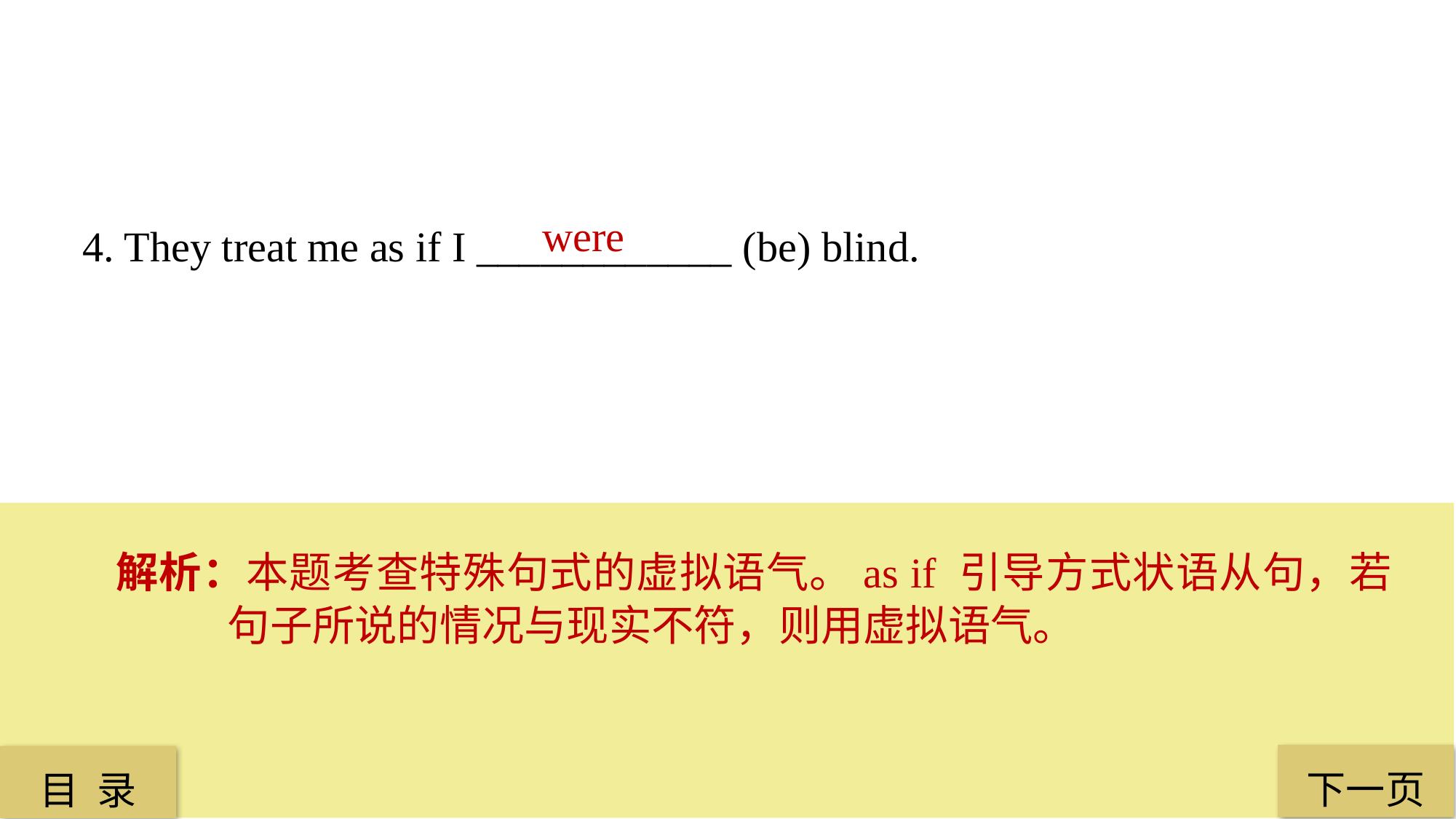

4. They treat me as if I ____________ (be) blind.
 were
解析：本题考查特殊句式的虚拟语气。as if 引导方式状语从句，若句子所说的情况与现实不符，则用虚拟语气。